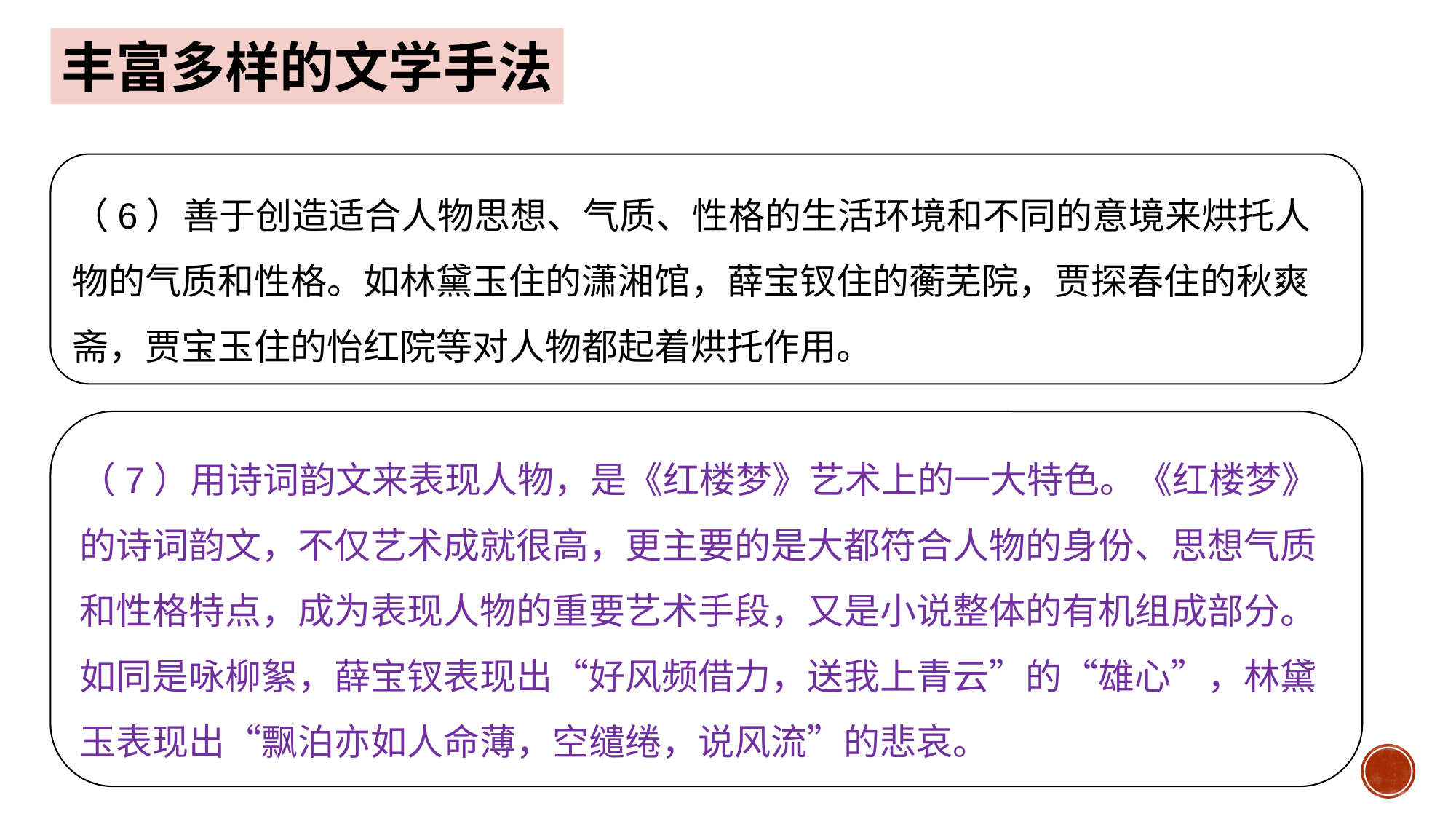

丰富多样的文学手法
（6）善于创造适合人物思想、气质、性格的生活环境和不同的意境来烘托人物的气质和性格。如林黛玉住的潇湘馆，薛宝钗住的蘅芜院，贾探春住的秋爽斋，贾宝玉住的怡红院等对人物都起着烘托作用。
（7）用诗词韵文来表现人物，是《红楼梦》艺术上的一大特色。《红楼梦》的诗词韵文，不仅艺术成就很高，更主要的是大都符合人物的身份、思想气质和性格特点，成为表现人物的重要艺术手段，又是小说整体的有机组成部分。如同是咏柳絮，薛宝钗表现出“好风频借力，送我上青云”的“雄心”，林黛玉表现出“飘泊亦如人命薄，空缱绻，说风流”的悲哀。